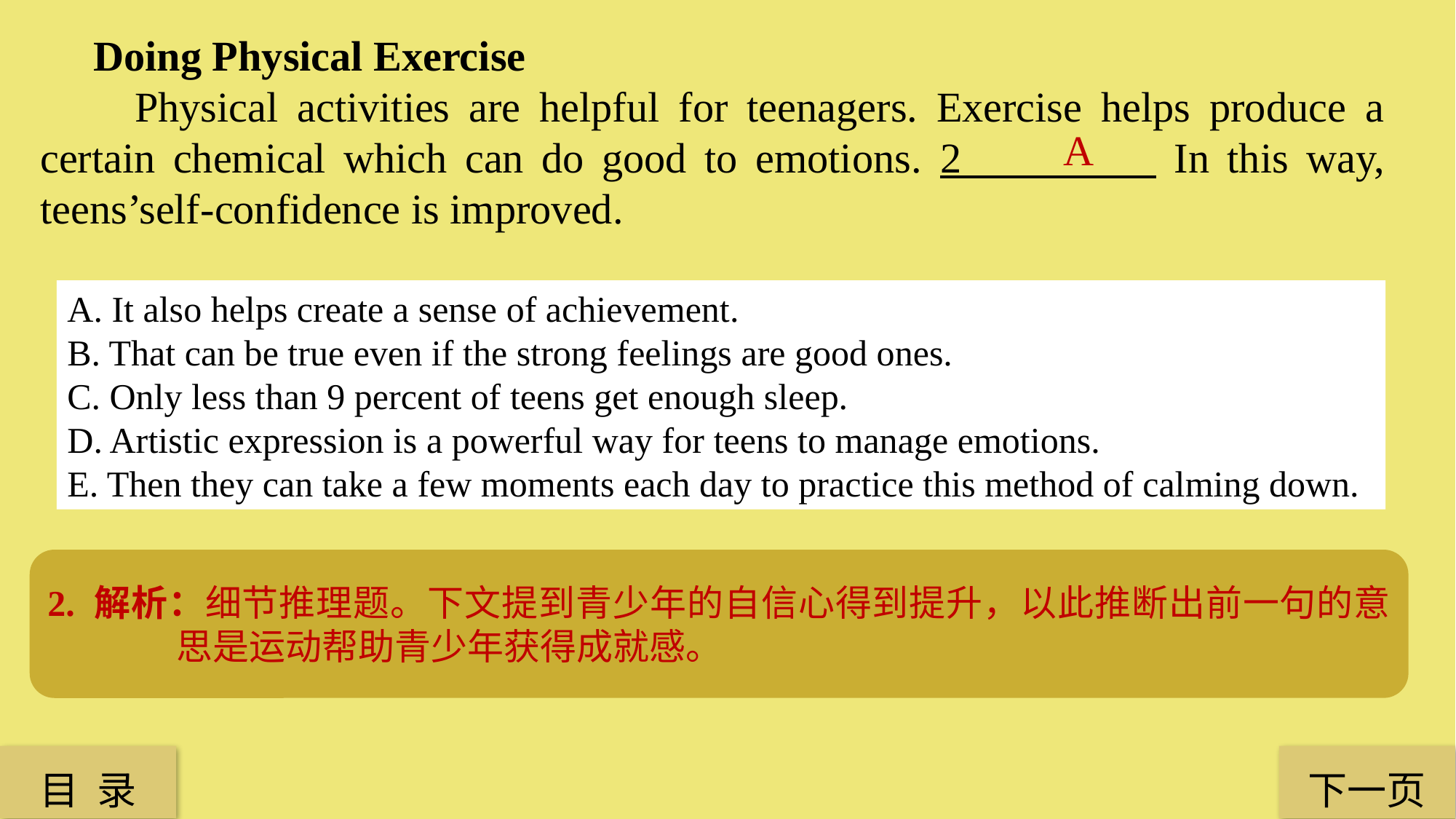

Doing Physical Exercise
     Physical activities are helpful for teenagers. Exercise helps produce a certain chemical which can do good to emotions. 2            In this way, teens’self-confidence is improved.
A
A. It also helps create a sense of achievement.
B. That can be true even if the strong feelings are good ones.
C. Only less than 9 percent of teens get enough sleep.
D. Artistic expression is a powerful way for teens to manage emotions.
E. Then they can take a few moments each day to practice this method of calming down.
2. 解析：细节推理题。下文提到青少年的自信心得到提升，以此推断出前一句的意思是运动帮助青少年获得成就感。